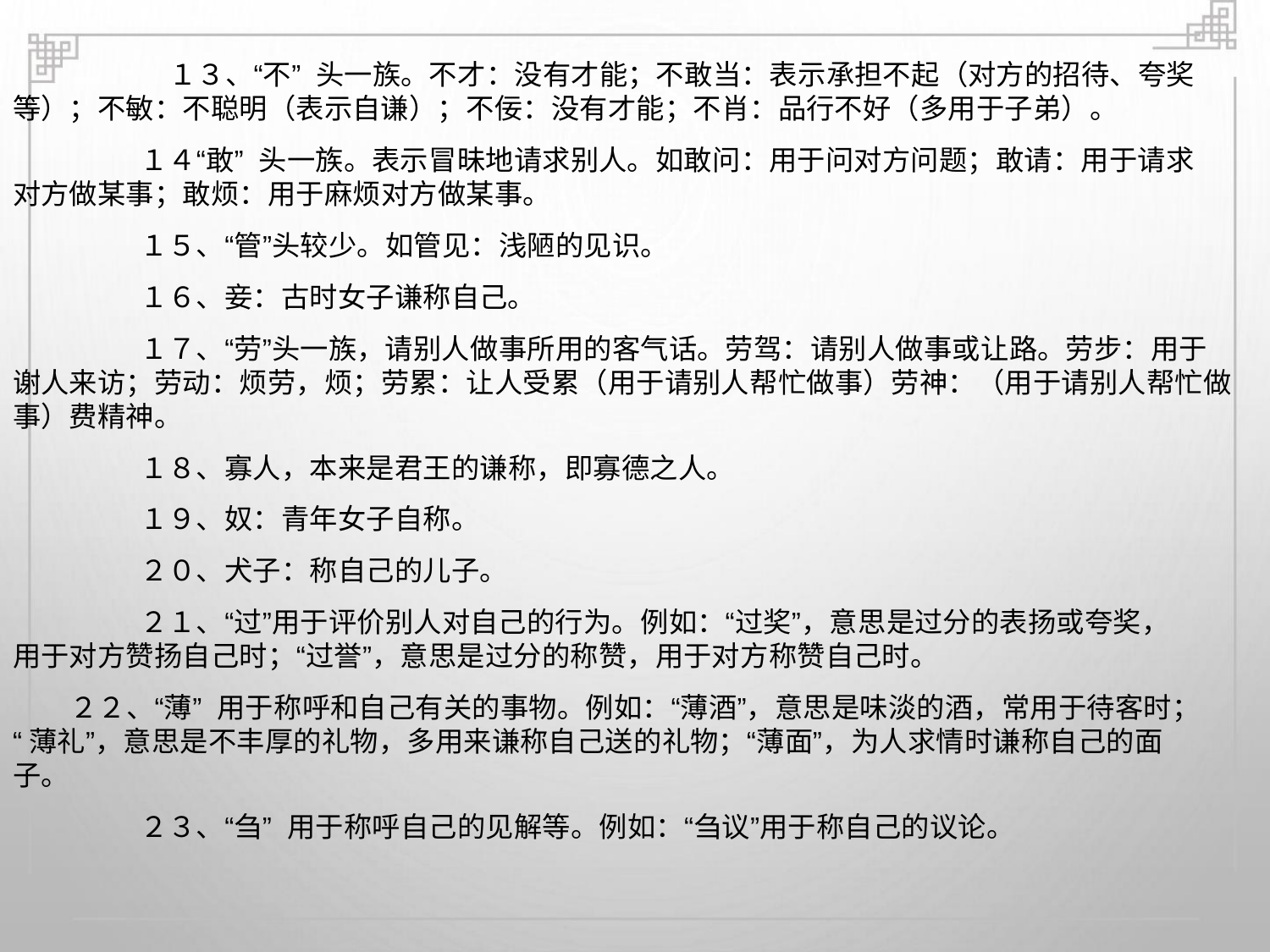

１３、“不” 头一族。不才：没有才能；不敢当：表示承担不起（对方的招待、夸奖
等）；不敏：不聪明（表示自谦）；不佞：没有才能；不肖：品行不好（多用于子弟）。
１４“敢” 头一族。表示冒昧地请求别人。如敢问：用于问对方问题；敢请：用于请求
对方做某事；敢烦：用于麻烦对方做某事。
１５、“管”头较少。如管见：浅陋的见识。
１６、妾：古时女子谦称自己。
１７、“劳”头一族，请别人做事所用的客气话。劳驾：请别人做事或让路。劳步：用于
谢人来访；劳动：烦劳，烦；劳累：让人受累（用于请别人帮忙做事）劳神：（用于请别人帮忙做
事）费精神。
１８、寡人，本来是君王的谦称，即寡德之人。
１９、奴：青年女子自称。
２０、犬子：称自己的儿子。
２１、“过”用于评价别人对自己的行为。例如：“过奖”，意思是过分的表扬或夸奖，
用于对方赞扬自己时；“过誉”，意思是过分的称赞，用于对方称赞自己时。
２２、“薄” 用于称呼和自己有关的事物。例如：“薄酒”，意思是味淡的酒，常用于待客时；
“薄礼”，意思是不丰厚的礼物，多用来谦称自己送的礼物；“薄面”，为人求情时谦称自己的面
子。
２３、“刍” 用于称呼自己的见解等。例如：“刍议”用于称自己的议论。